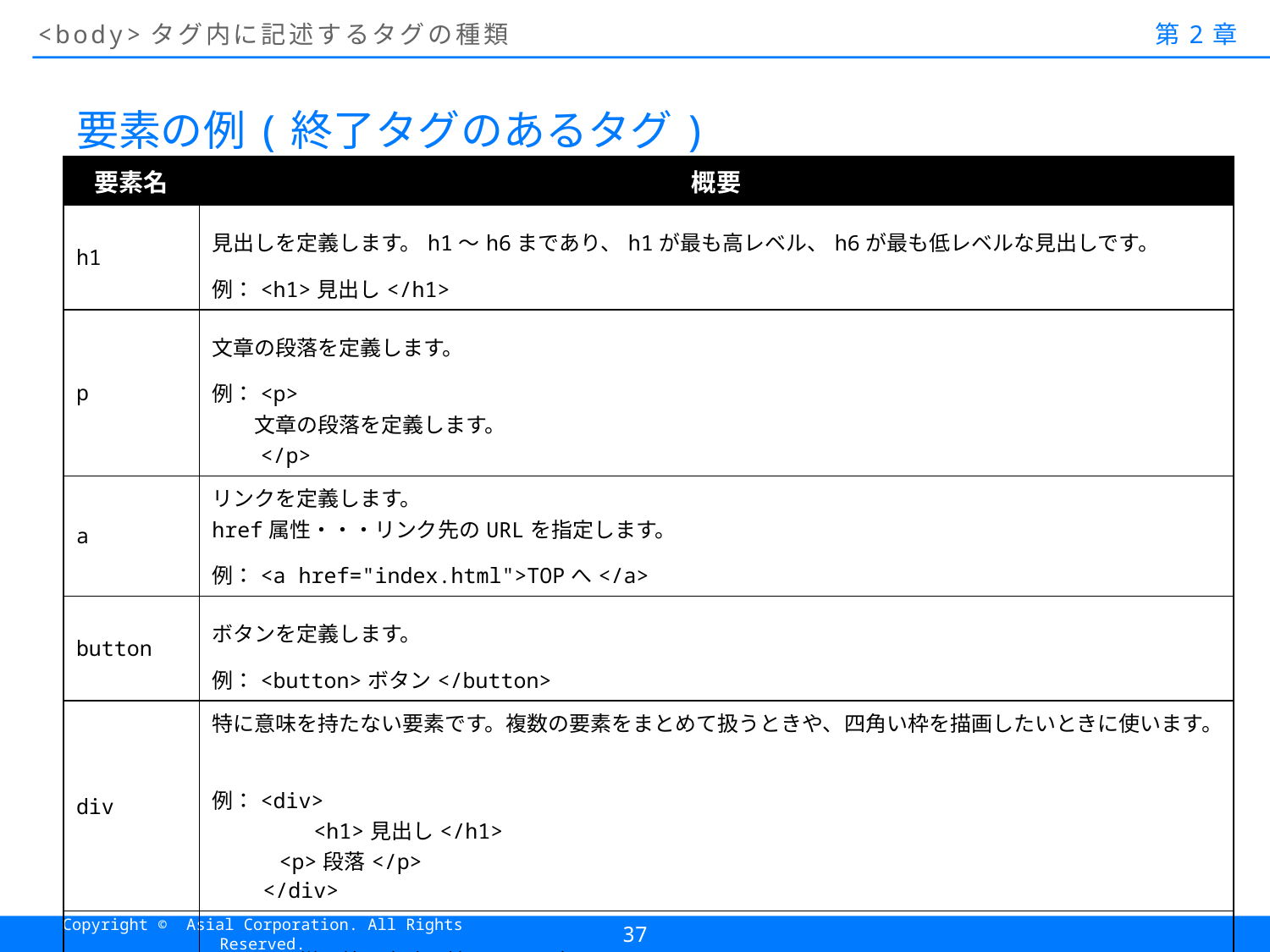

# <body>タグ内に記述するタグの種類
第2章
要素の例(終了タグのあるタグ)
| 要素名 | 概要 |
| --- | --- |
| h1 | 見出しを定義します。h1～h6まであり、h1が最も高レベル、h6が最も低レベルな見出しです。 例：<h1>見出し</h1> |
| p | 文章の段落を定義します。 例：<p> 　　文章の段落を定義します。 　　</p> |
| a | リンクを定義します。 href属性・・・リンク先のURLを指定します。 例：<a href="index.html">TOPへ</a> |
| button | ボタンを定義します。 例：<button>ボタン</button> |
| div | 特に意味を持たない要素です。複数の要素をまとめて扱うときや、四角い枠を描画したいときに使います。 例：<div> <h1>見出し</h1> 　　 <p>段落</p> </div> |
| span | divと同様、特に意味を持たない要素です。 |
37